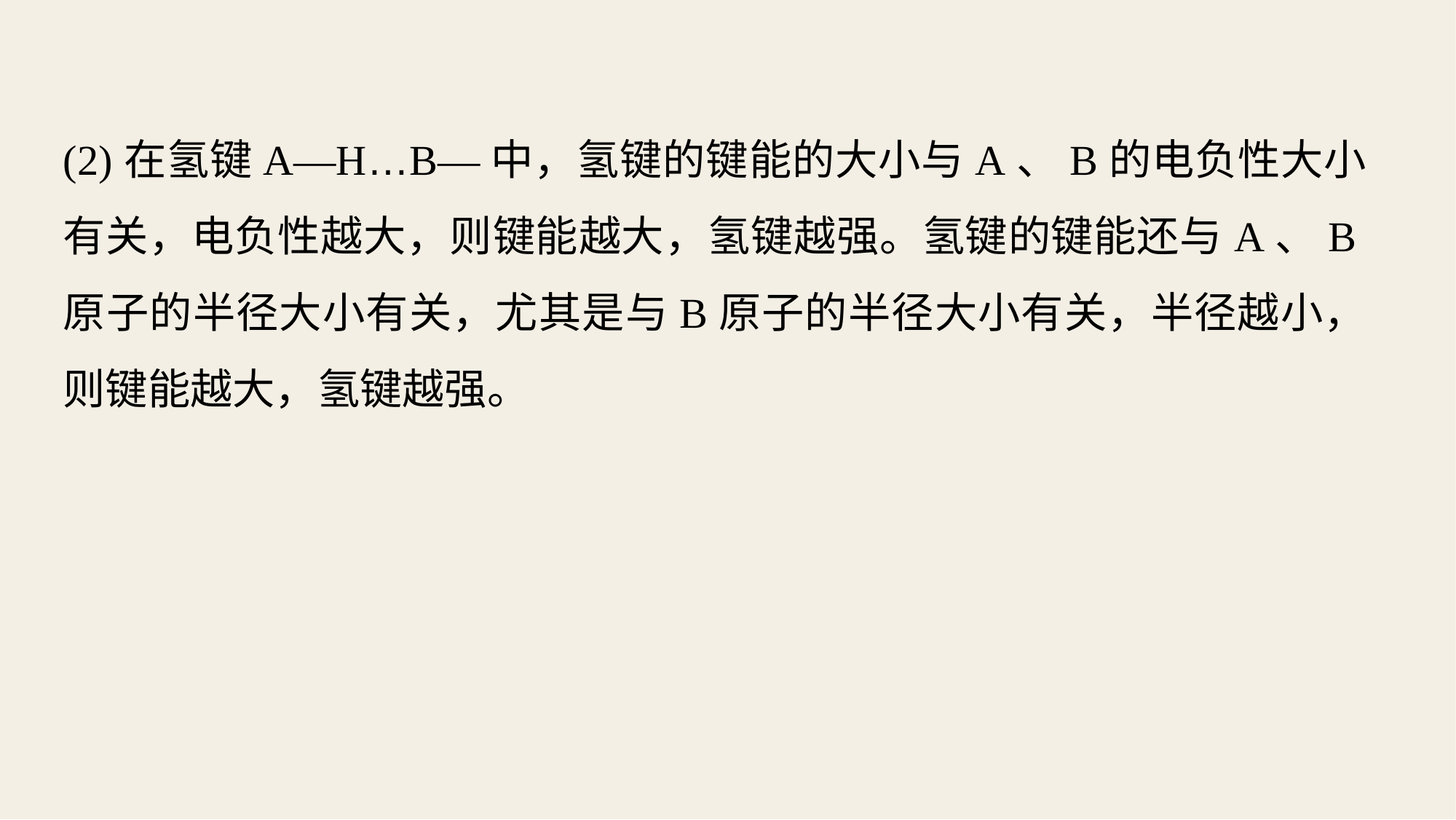

(2)在氢键A—H…B—中，氢键的键能的大小与A、B的电负性大小有关，电负性越大，则键能越大，氢键越强。氢键的键能还与A、B原子的半径大小有关，尤其是与B原子的半径大小有关，半径越小，则键能越大，氢键越强。